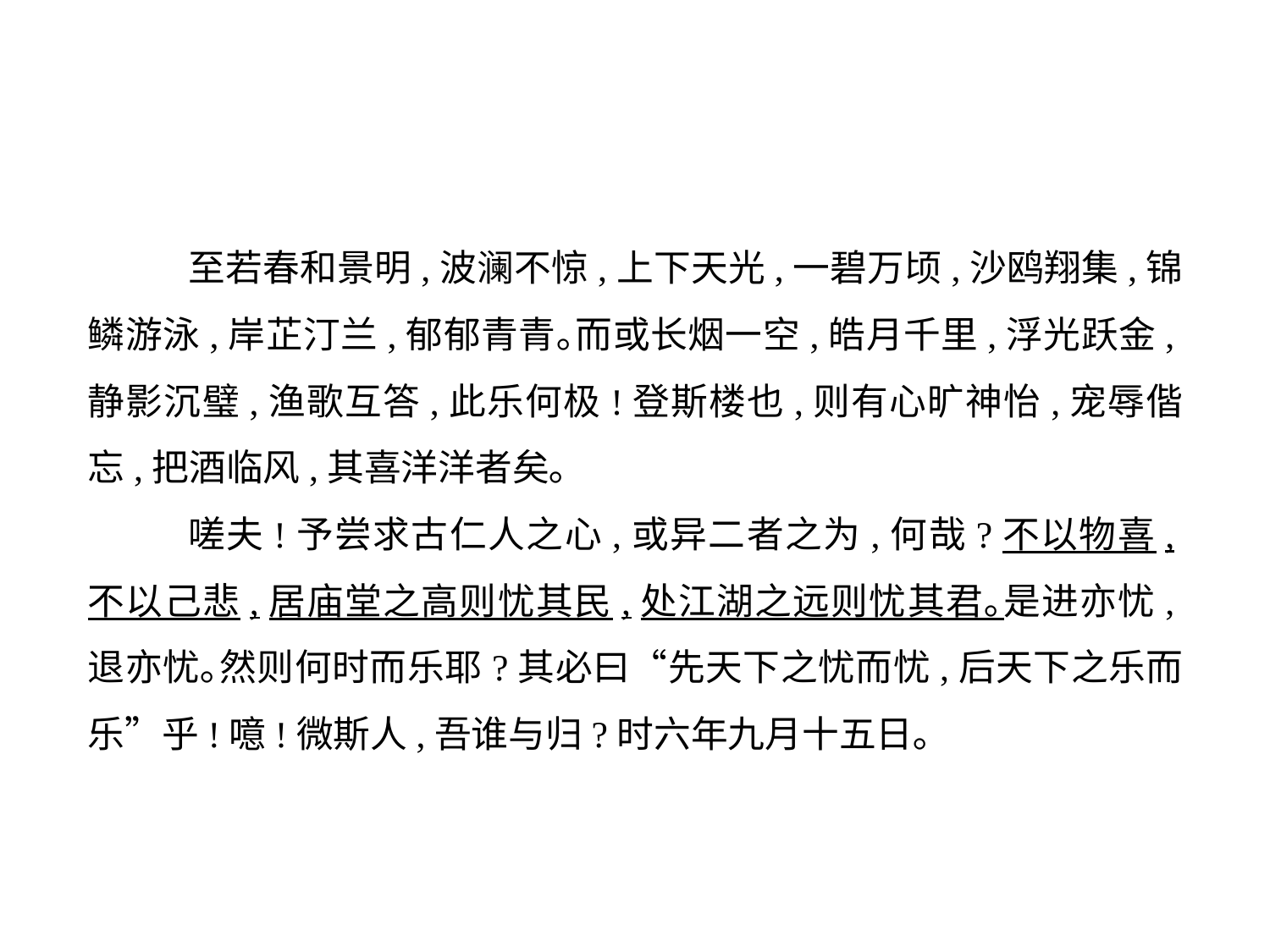

至若春和景明,波澜不惊,上下天光,一碧万顷,沙鸥翔集,锦鳞游泳,岸芷汀兰,郁郁青青｡而或长烟一空,皓月千里,浮光跃金,静影沉璧,渔歌互答,此乐何极!登斯楼也,则有心旷神怡,宠辱偕忘,把酒临风,其喜洋洋者矣｡
嗟夫!予尝求古仁人之心,或异二者之为,何哉?不以物喜,不以己悲,居庙堂之高则忧其民,处江湖之远则忧其君｡是进亦忧,退亦忧｡然则何时而乐耶?其必曰“先天下之忧而忧,后天下之乐而乐”乎!噫!微斯人,吾谁与归?时六年九月十五日｡